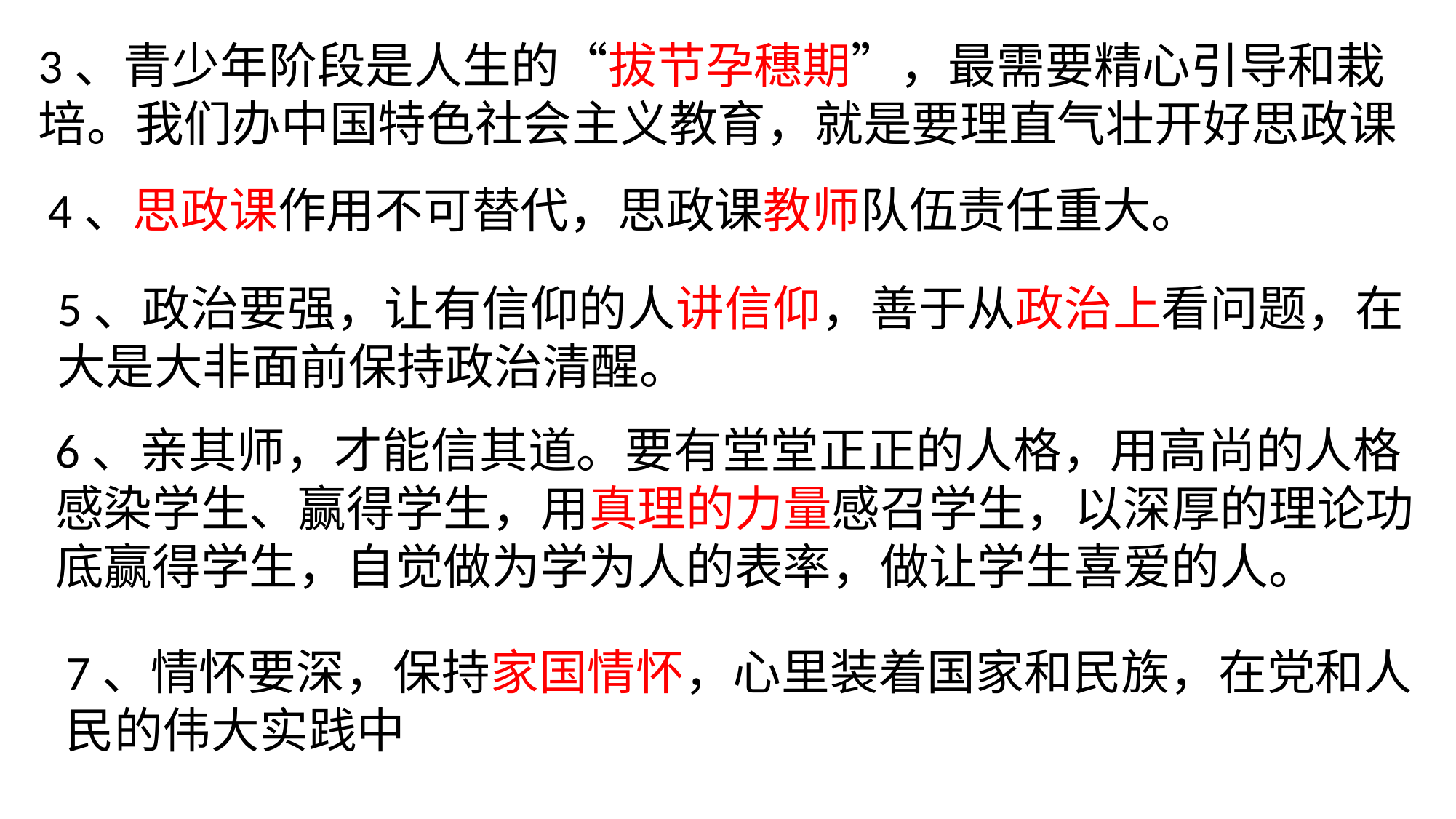

3、青少年阶段是人生的“拔节孕穗期”，最需要精心引导和栽培。我们办中国特色社会主义教育，就是要理直气壮开好思政课
4、思政课作用不可替代，思政课教师队伍责任重大。
5、政治要强，让有信仰的人讲信仰，善于从政治上看问题，在大是大非面前保持政治清醒。
6、亲其师，才能信其道。要有堂堂正正的人格，用高尚的人格感染学生、赢得学生，用真理的力量感召学生，以深厚的理论功底赢得学生，自觉做为学为人的表率，做让学生喜爱的人。
7、情怀要深，保持家国情怀，心里装着国家和民族，在党和人民的伟大实践中